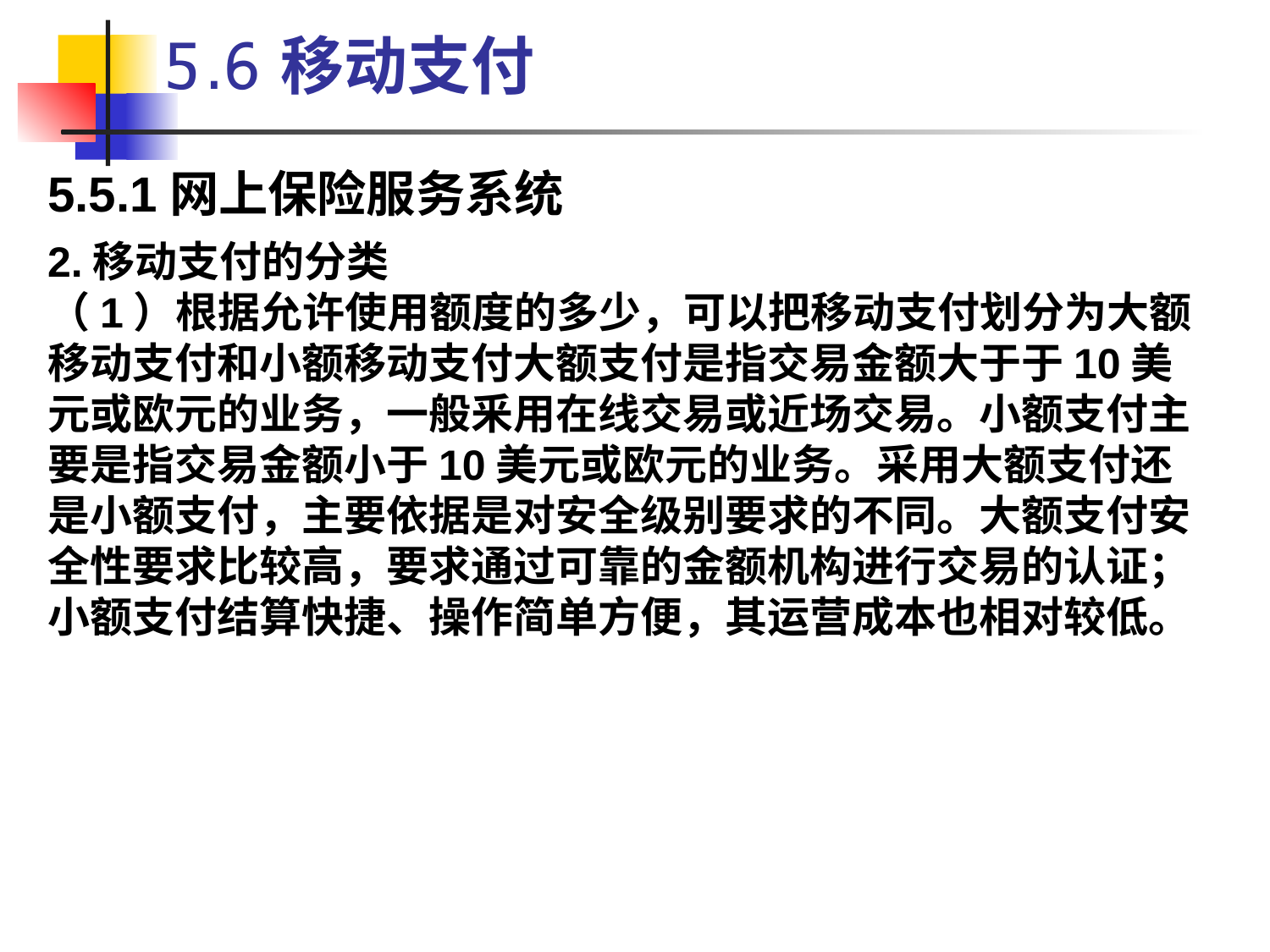

5.6移动支付
5.5.1网上保险服务系统
2.移动支付的分类
（1）根据允许使用额度的多少，可以把移动支付划分为大额移动支付和小额移动支付大额支付是指交易金额大于于10美元或欧元的业务，一般釆用在线交易或近场交易。小额支付主要是指交易金额小于10美元或欧元的业务。采用大额支付还是小额支付，主要依据是对安全级别要求的不同。大额支付安全性要求比较高，要求通过可靠的金额机构进行交易的认证；小额支付结算快捷、操作简单方便，其运营成本也相对较低。